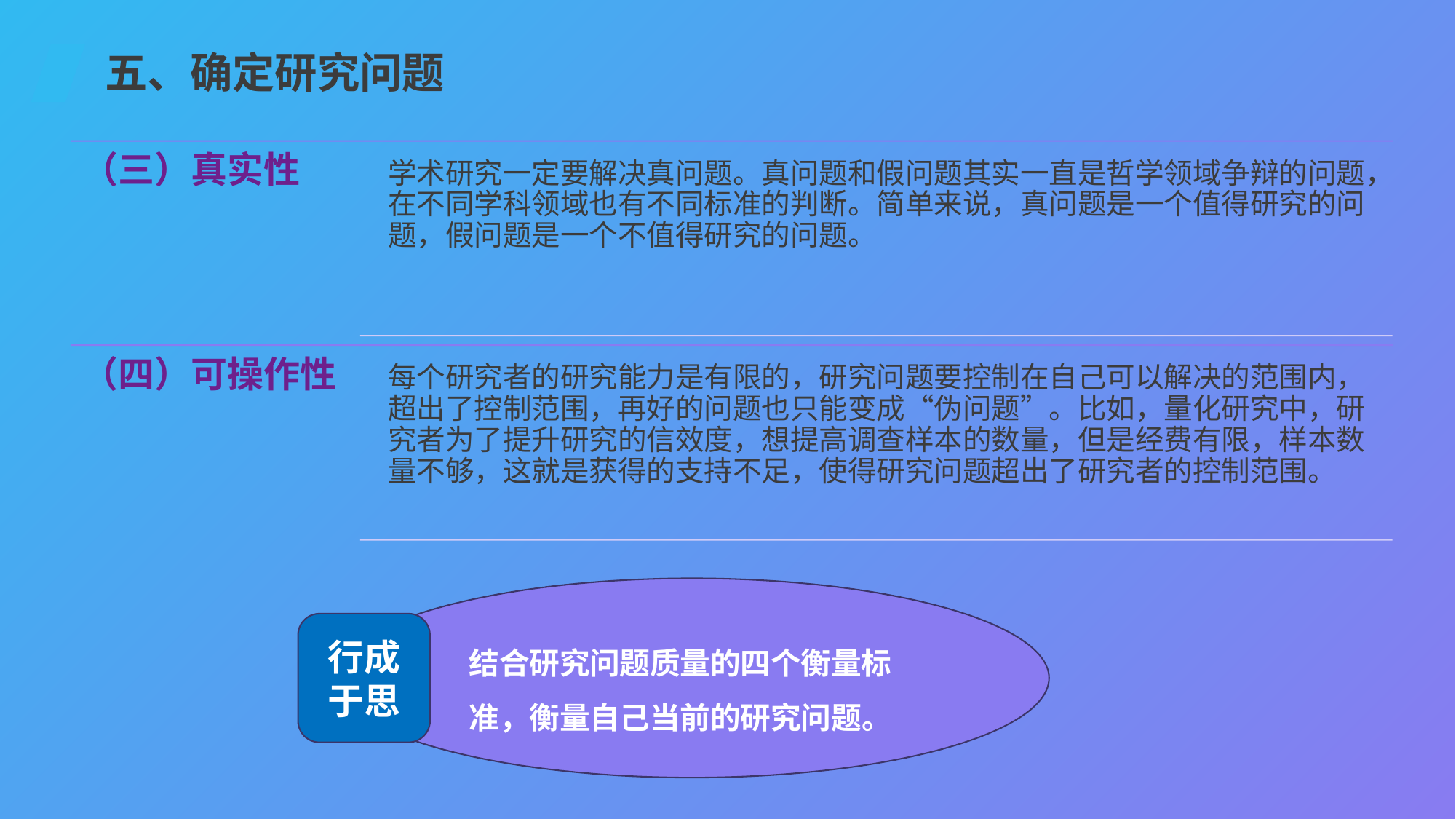

五、确定研究问题
（三）真实性
学术研究一定要解决真问题。真问题和假问题其实一直是哲学领域争辩的问题，在不同学科领域也有不同标准的判断。简单来说，真问题是一个值得研究的问题，假问题是一个不值得研究的问题。
（四）可操作性
每个研究者的研究能力是有限的，研究问题要控制在自己可以解决的范围内，超出了控制范围，再好的问题也只能变成“伪问题”。比如，量化研究中，研究者为了提升研究的信效度，想提高调查样本的数量，但是经费有限，样本数量不够，这就是获得的支持不足，使得研究问题超出了研究者的控制范围。

行成
于思
结合研究问题质量的四个衡量标准，衡量自己当前的研究问题。